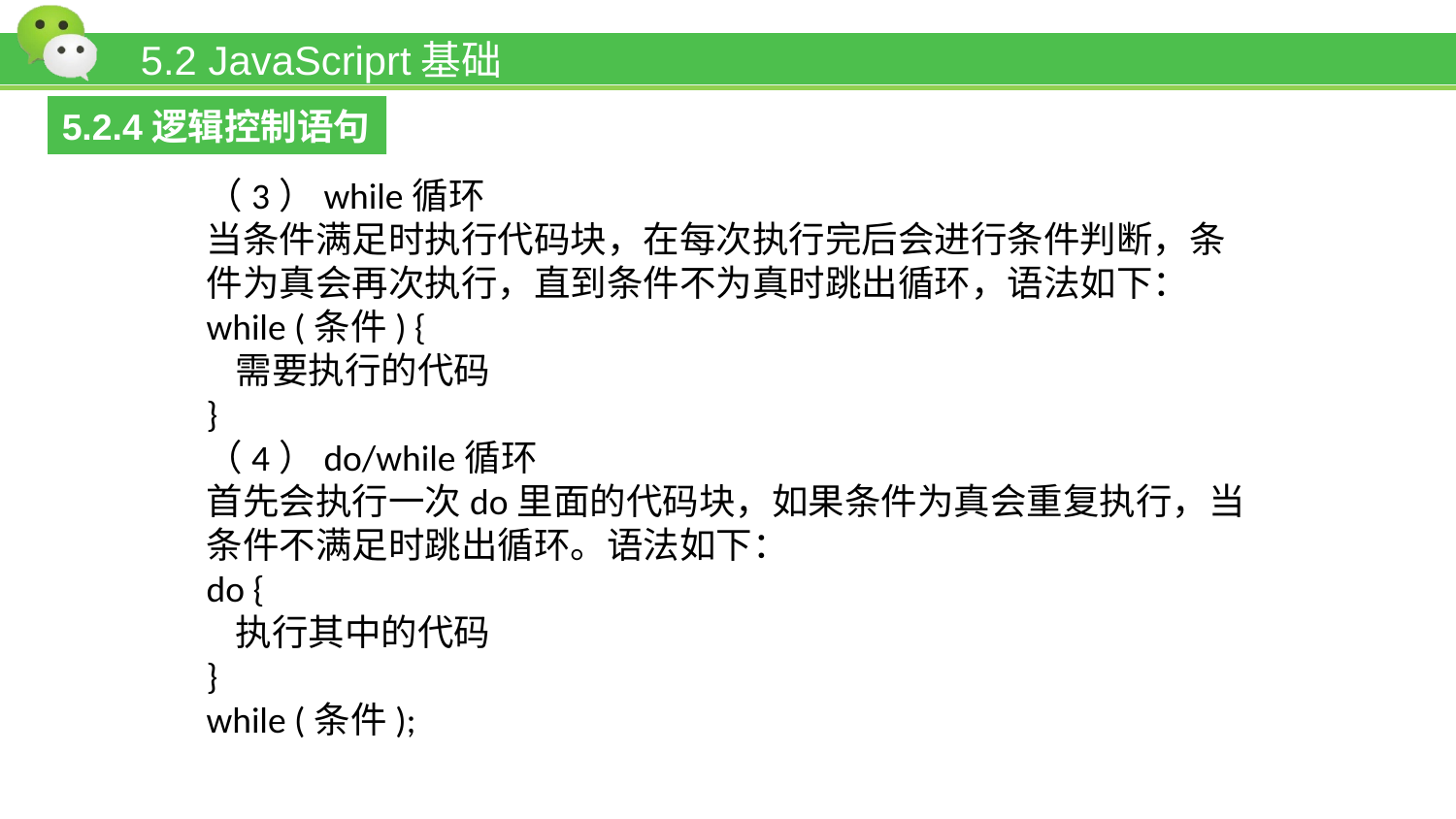

# 5.2 JavaScriprt基础
5.2.4逻辑控制语句
（3）while循环
当条件满足时执行代码块，在每次执行完后会进行条件判断，条件为真会再次执行，直到条件不为真时跳出循环，语法如下：
while (条件) {
  需要执行的代码
}
（4）do/while循环
首先会执行一次do里面的代码块，如果条件为真会重复执行，当条件不满足时跳出循环。语法如下：
do {
  执行其中的代码
}
while (条件);